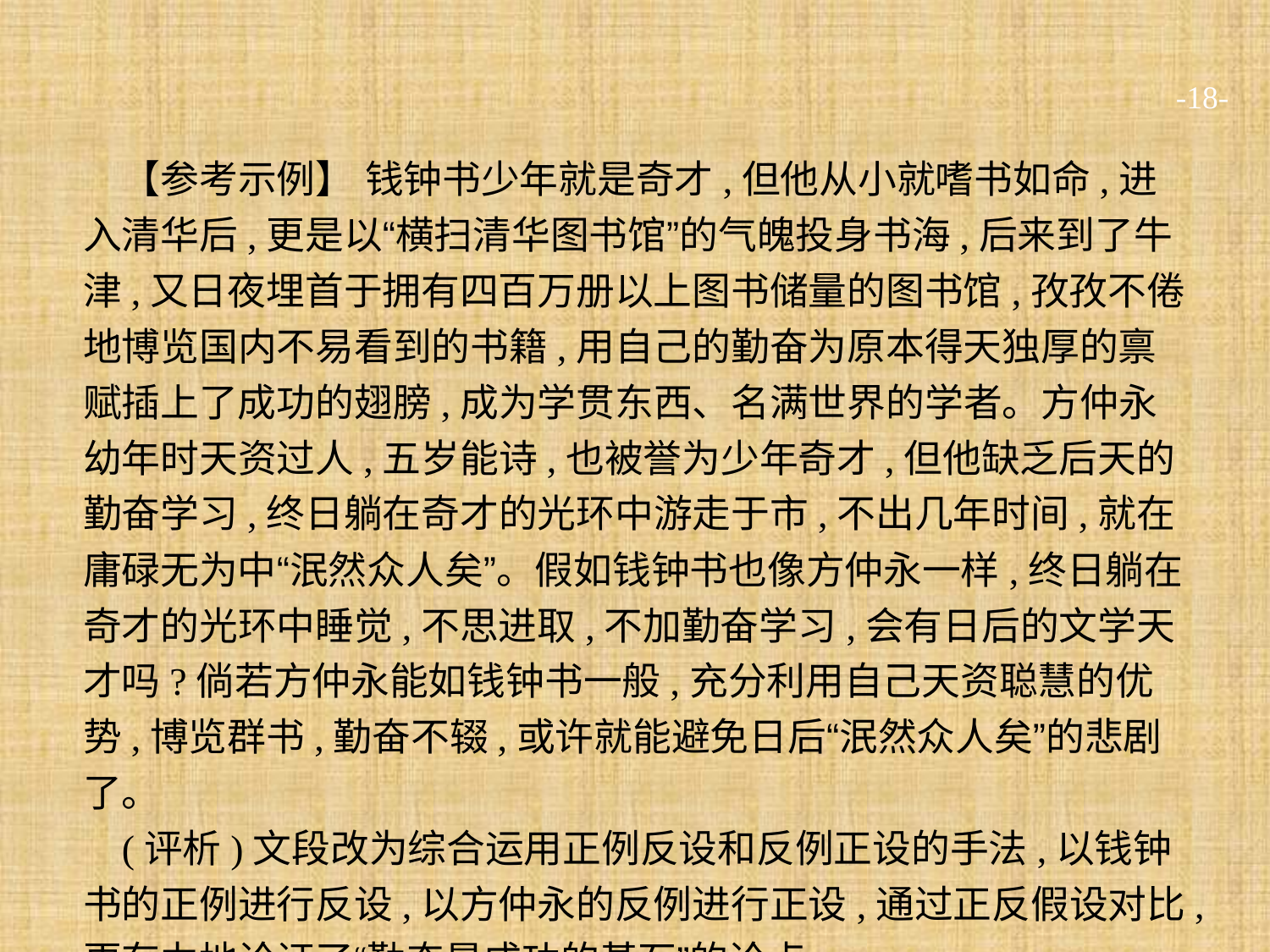

-18-
【参考示例】 钱钟书少年就是奇才,但他从小就嗜书如命,进入清华后,更是以“横扫清华图书馆”的气魄投身书海,后来到了牛津,又日夜埋首于拥有四百万册以上图书储量的图书馆,孜孜不倦地博览国内不易看到的书籍,用自己的勤奋为原本得天独厚的禀赋插上了成功的翅膀,成为学贯东西、名满世界的学者。方仲永幼年时天资过人,五岁能诗,也被誉为少年奇才,但他缺乏后天的勤奋学习,终日躺在奇才的光环中游走于市,不出几年时间,就在庸碌无为中“泯然众人矣”。假如钱钟书也像方仲永一样,终日躺在奇才的光环中睡觉,不思进取,不加勤奋学习,会有日后的文学天才吗?倘若方仲永能如钱钟书一般,充分利用自己天资聪慧的优势,博览群书,勤奋不辍,或许就能避免日后“泯然众人矣”的悲剧了。
(评析)文段改为综合运用正例反设和反例正设的手法,以钱钟书的正例进行反设,以方仲永的反例进行正设,通过正反假设对比,更有力地论证了“勤奋是成功的基石”的论点。